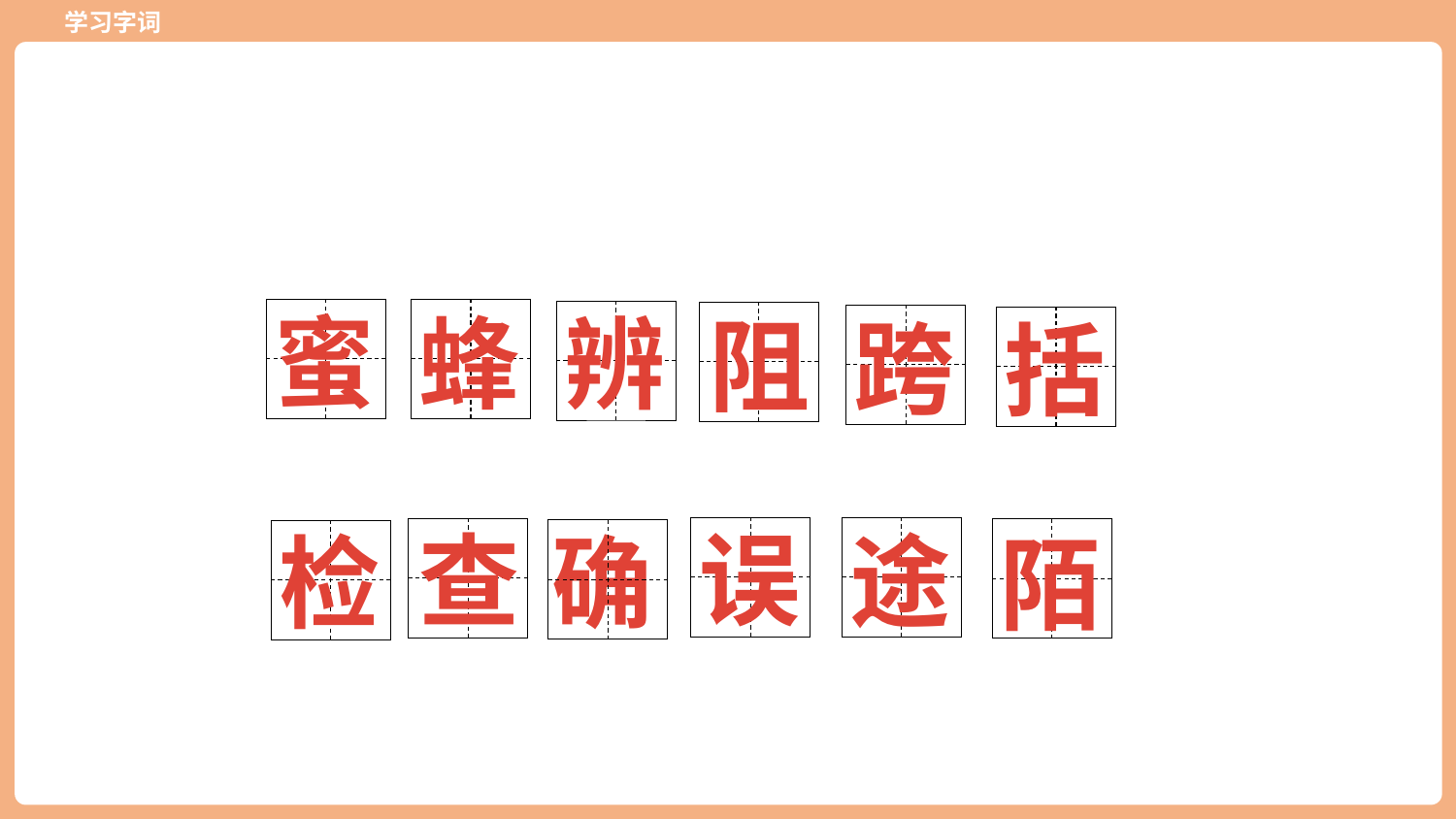

https://www.ypppt.com/
蜜
蜂
辨

阻

跨

括

误
查
途
检
确
陌